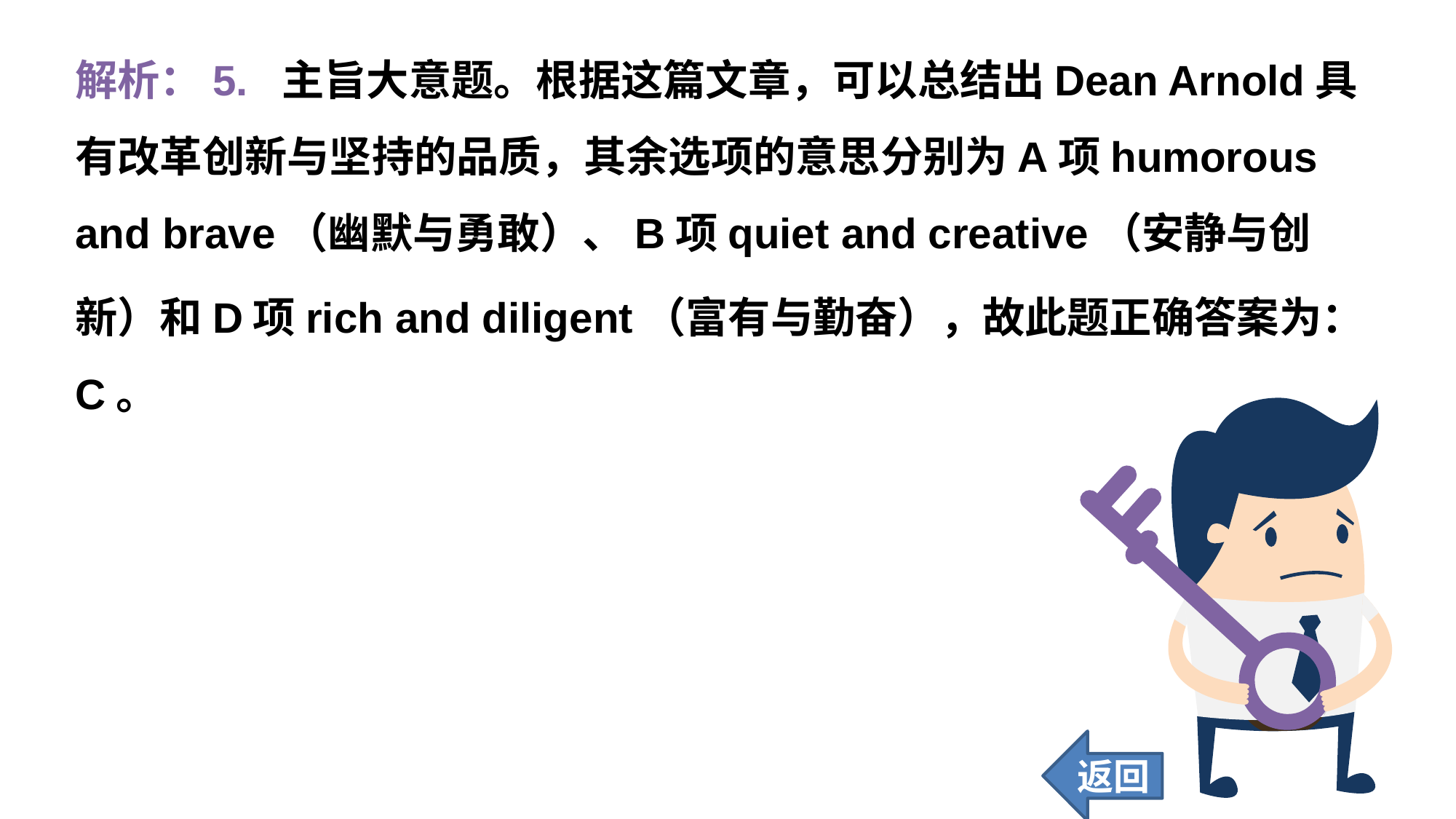

解析：5.  主旨大意题。根据这篇文章，可以总结出Dean Arnold具有改革创新与坚持的品质，其余选项的意思分别为A项humorous and brave（幽默与勇敢）、B项quiet and creative（安静与创
新）和D项rich and diligent（富有与勤奋），故此题正确答案为：C。

返回
96